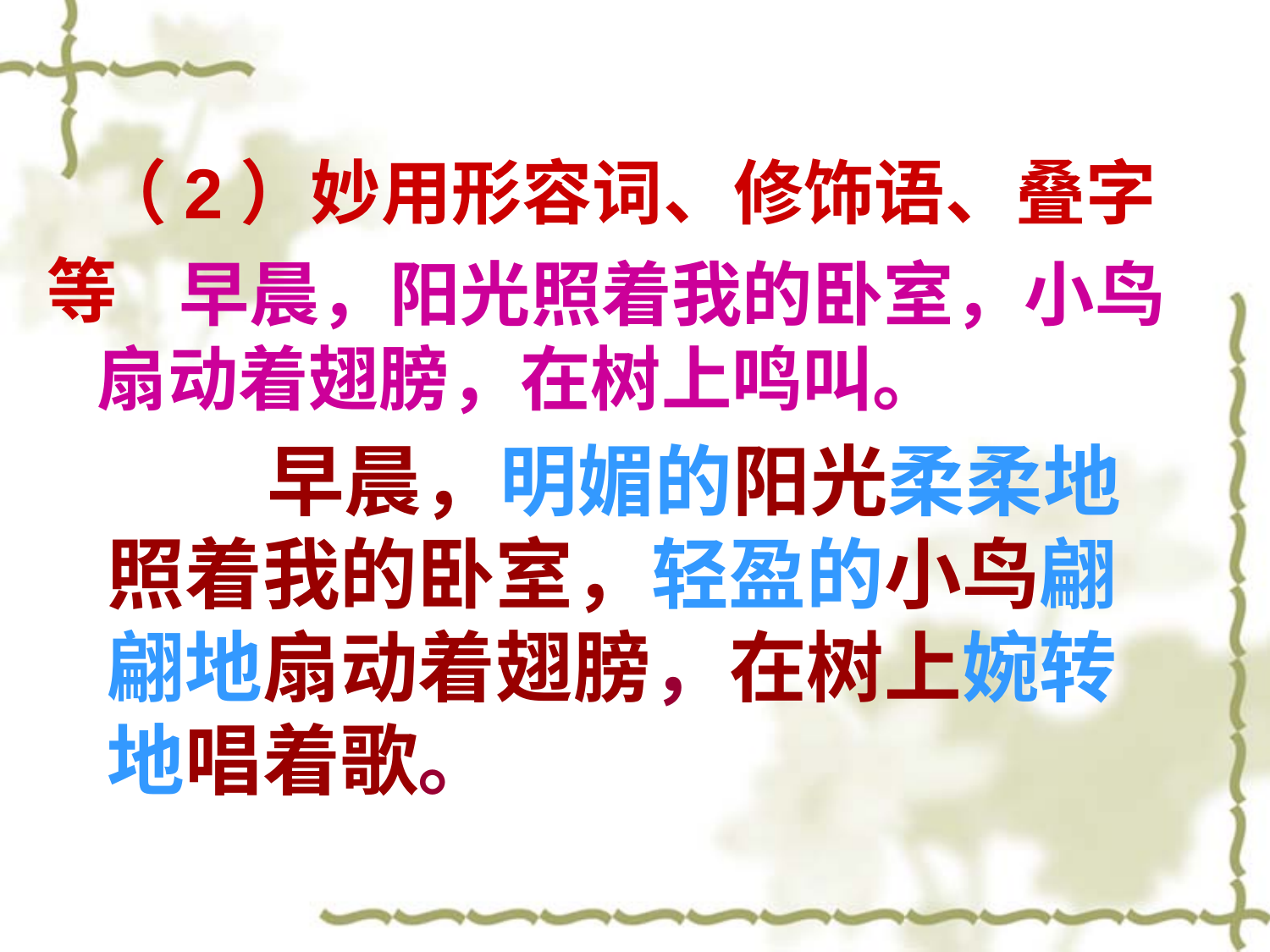

（2）妙用形容词、修饰语、叠字等
    早晨，阳光照着我的卧室，小鸟扇动着翅膀，在树上鸣叫。

        早晨，明媚的阳光柔柔地照着我的卧室，轻盈的小鸟翩翩地扇动着翅膀，在树上婉转地唱着歌。
49